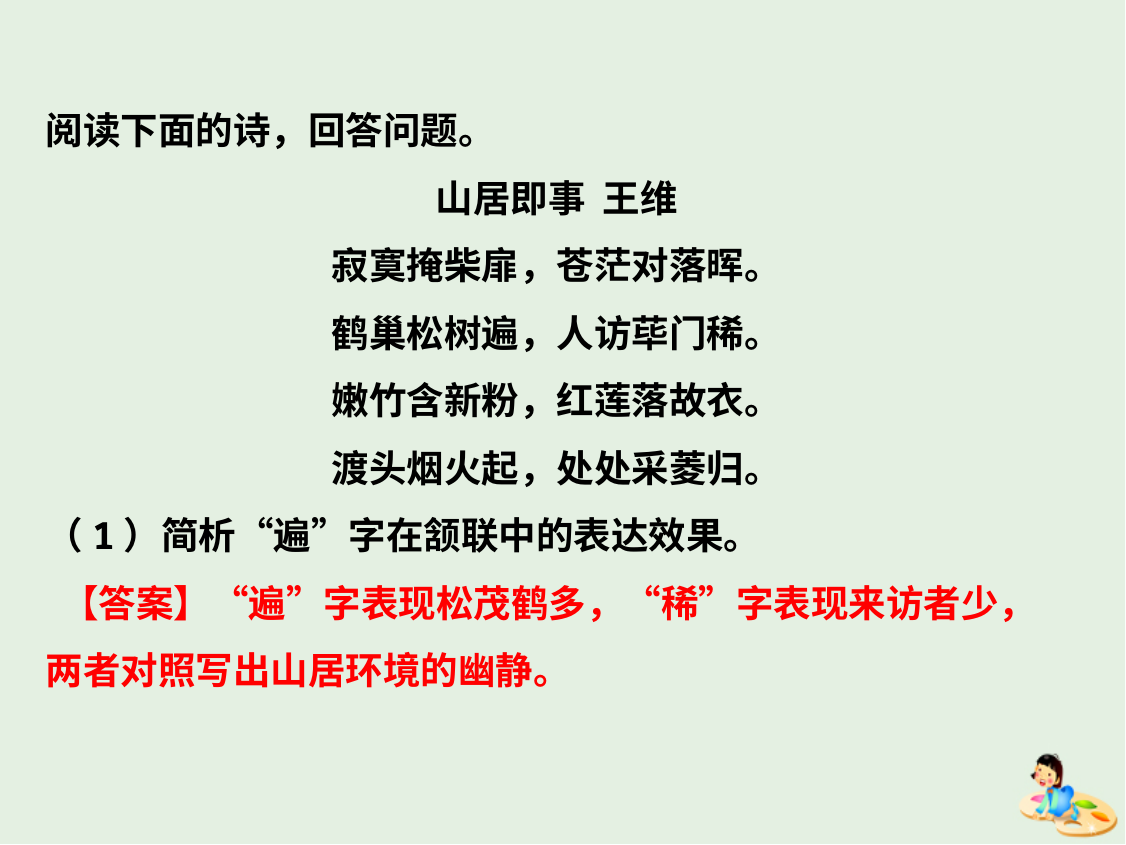

阅读下面的诗，回答问题。
山居即事  王维
寂寞掩柴扉，苍茫对落晖。
鹤巢松树遍，人访荜门稀。
嫩竹含新粉，红莲落故衣。
渡头烟火起，处处采菱归。
（1）简析“遍”字在颔联中的表达效果。
 【答案】“遍”字表现松茂鹤多，“稀”字表现来访者少，两者对照写出山居环境的幽静。